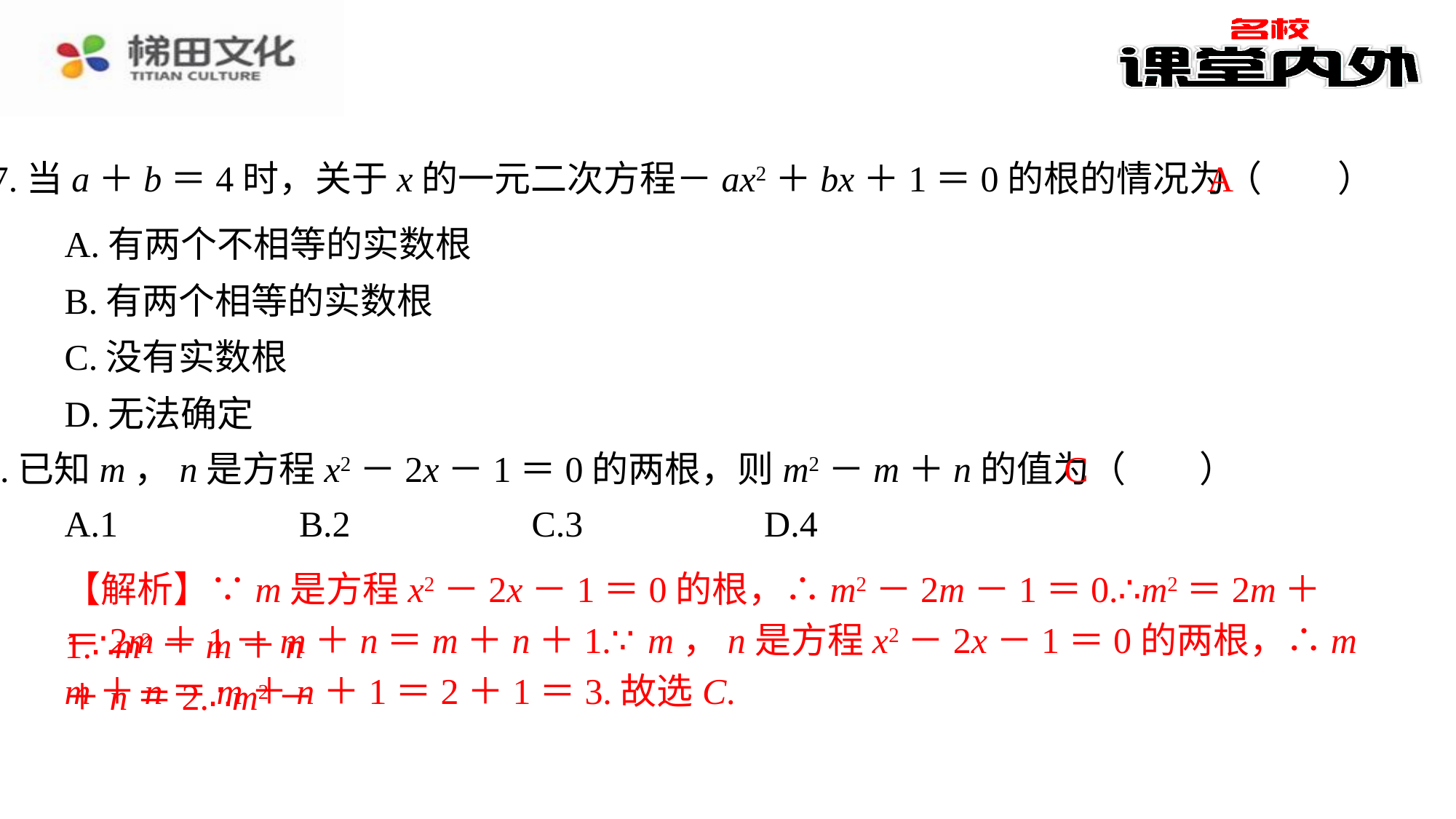

A
7.当a＋b＝4时，关于x的一元二次方程－ax2＋bx＋1＝0的根的情况为（　A　）
| A.有两个不相等的实数根 |
| --- |
| B.有两个相等的实数根 |
| C.没有实数根 |
| D.无法确定 |
C
8.已知m，n是方程x2－2x－1＝0的两根，则m2－m＋n的值为（　C　）
| A.1 | B.2 | C.3 | D.4 |
| --- | --- | --- | --- |
【解析】∵m是方程x2－2x－1＝0的根，∴m2－2m－1＝0.∴m2＝2m＋1.∴m2－m＋n
＝2m＋1－m＋n＝m＋n＋1.∵m，n是方程x2－2x－1＝0的两根，∴m＋n＝2.∴m2－
m＋n＝m＋n＋1＝2＋1＝3.故选C.